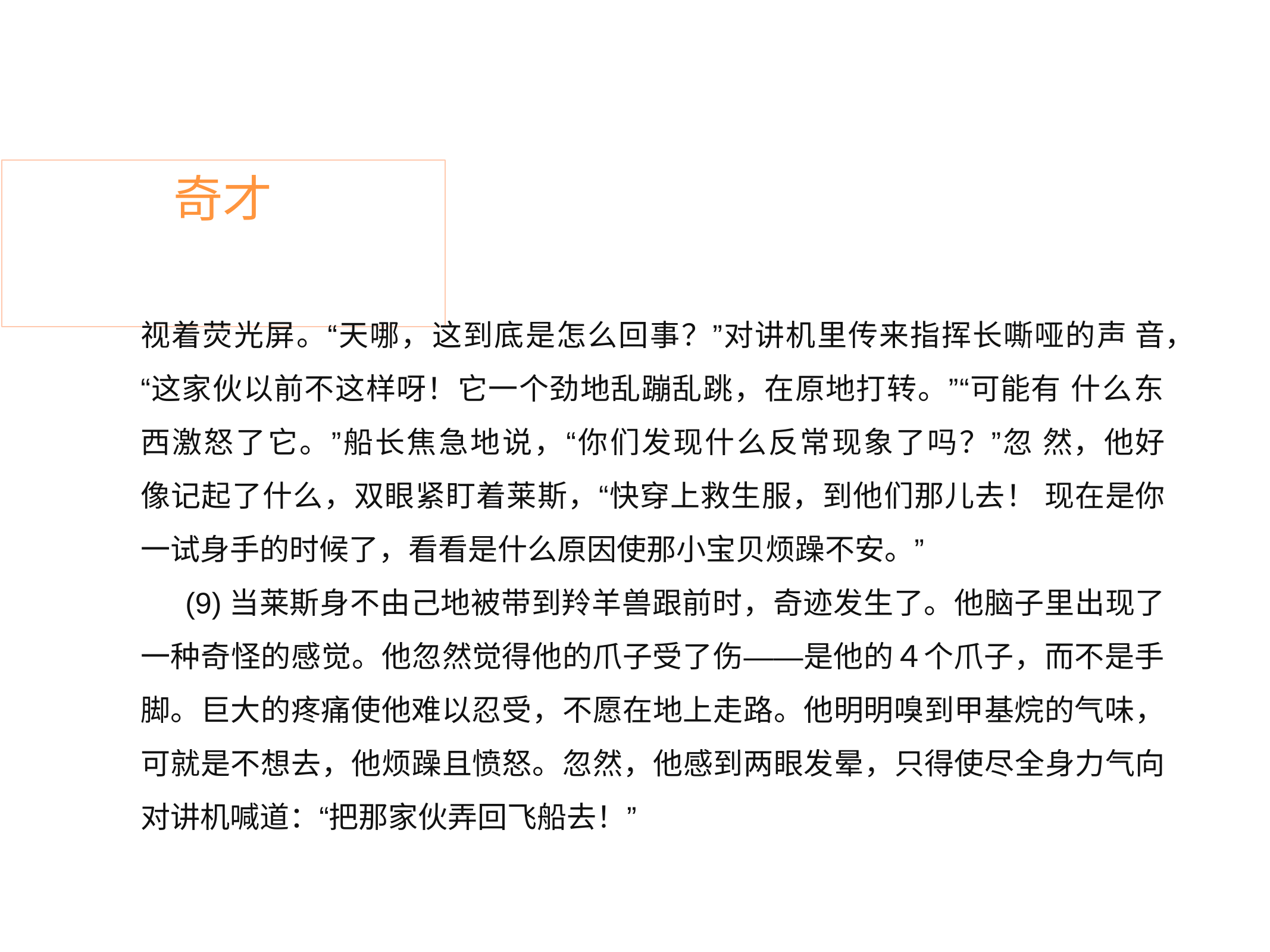

# 奇才
视着荧光屏。“天哪，这到底是怎么回事？”对讲机里传来指挥长嘶哑的声 音，“这家伙以前不这样呀！它一个劲地乱蹦乱跳，在原地打转。”“可能有 什么东西激怒了它。”船长焦急地说，“你们发现什么反常现象了吗？”忽 然，他好像记起了什么，双眼紧盯着莱斯，“快穿上救生服，到他们那儿去！ 现在是你一试身手的时候了，看看是什么原因使那小宝贝烦躁不安。”
(9)当莱斯身不由己地被带到羚羊兽跟前时，奇迹发生了。他脑子里出现了 一种奇怪的感觉。他忽然觉得他的爪子受了伤——是他的４个爪子，而不是手 脚。巨大的疼痛使他难以忍受，不愿在地上走路。他明明嗅到甲基烷的气味， 可就是不想去，他烦躁且愤怒。忽然，他感到两眼发晕，只得使尽全身力气向 对讲机喊道：“把那家伙弄回飞船去！”